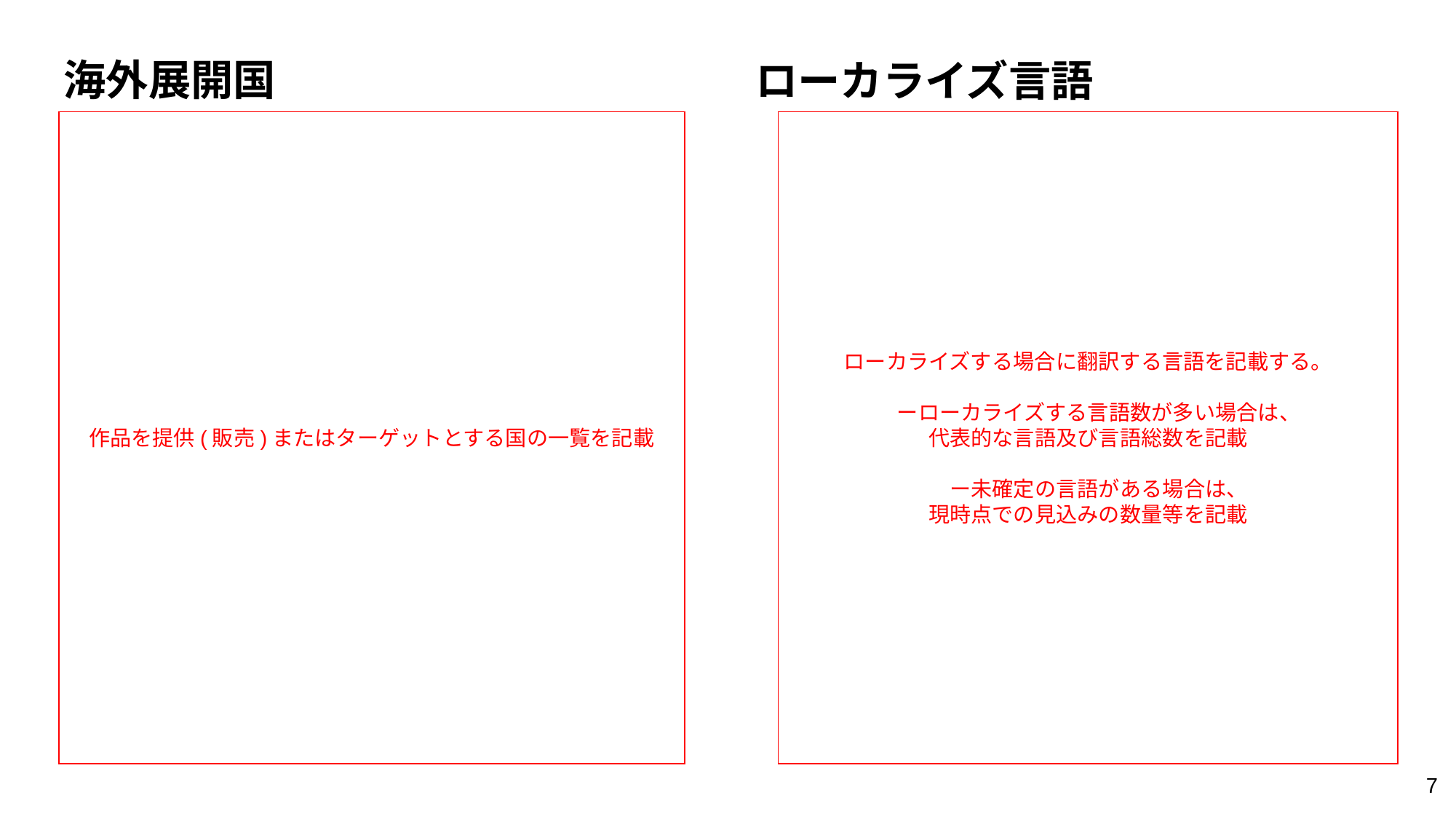

# 海外展開国
ローカライズ言語
作品を提供(販売)またはターゲットとする国の一覧を記載
ローカライズする場合に翻訳する言語を記載する。

　ーローカライズする言語数が多い場合は、
代表的な言語及び言語総数を記載
　ー未確定の言語がある場合は、
現時点での見込みの数量等を記載
7